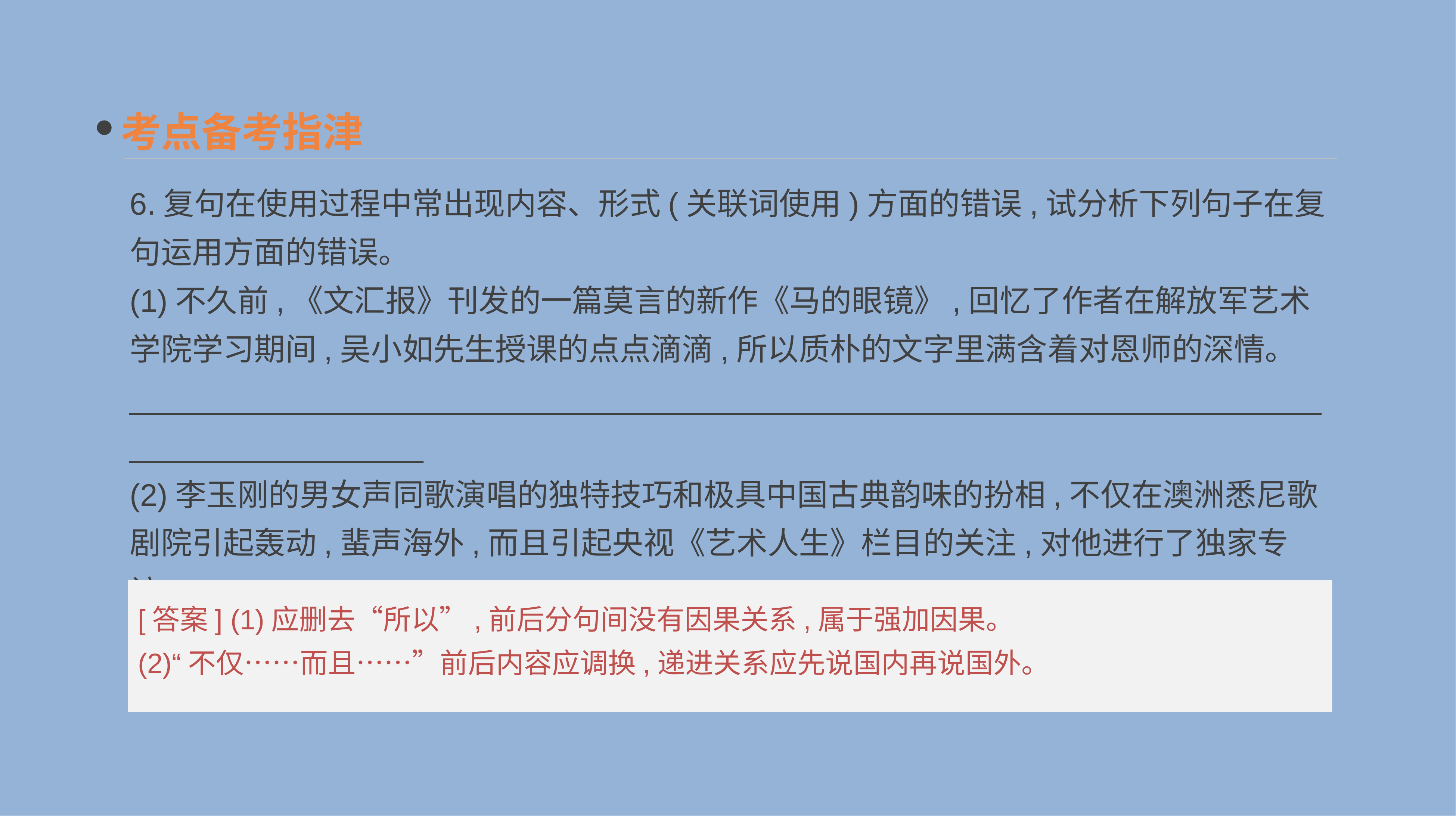

考点备考指津

6.复句在使用过程中常出现内容、形式(关联词使用)方面的错误,试分析下列句子在复句运用方面的错误。
(1)不久前,《文汇报》刊发的一篇莫言的新作《马的眼镜》,回忆了作者在解放军艺术学院学习期间,吴小如先生授课的点点滴滴,所以质朴的文字里满含着对恩师的深情。
______________________________________________________________________________________
(2)李玉刚的男女声同歌演唱的独特技巧和极具中国古典韵味的扮相,不仅在澳洲悉尼歌剧院引起轰动,蜚声海外,而且引起央视《艺术人生》栏目的关注,对他进行了独家专访。______________________________________________________________________________________

[答案] (1)应删去“所以”,前后分句间没有因果关系,属于强加因果。
(2)“不仅……而且……”前后内容应调换,递进关系应先说国内再说国外。